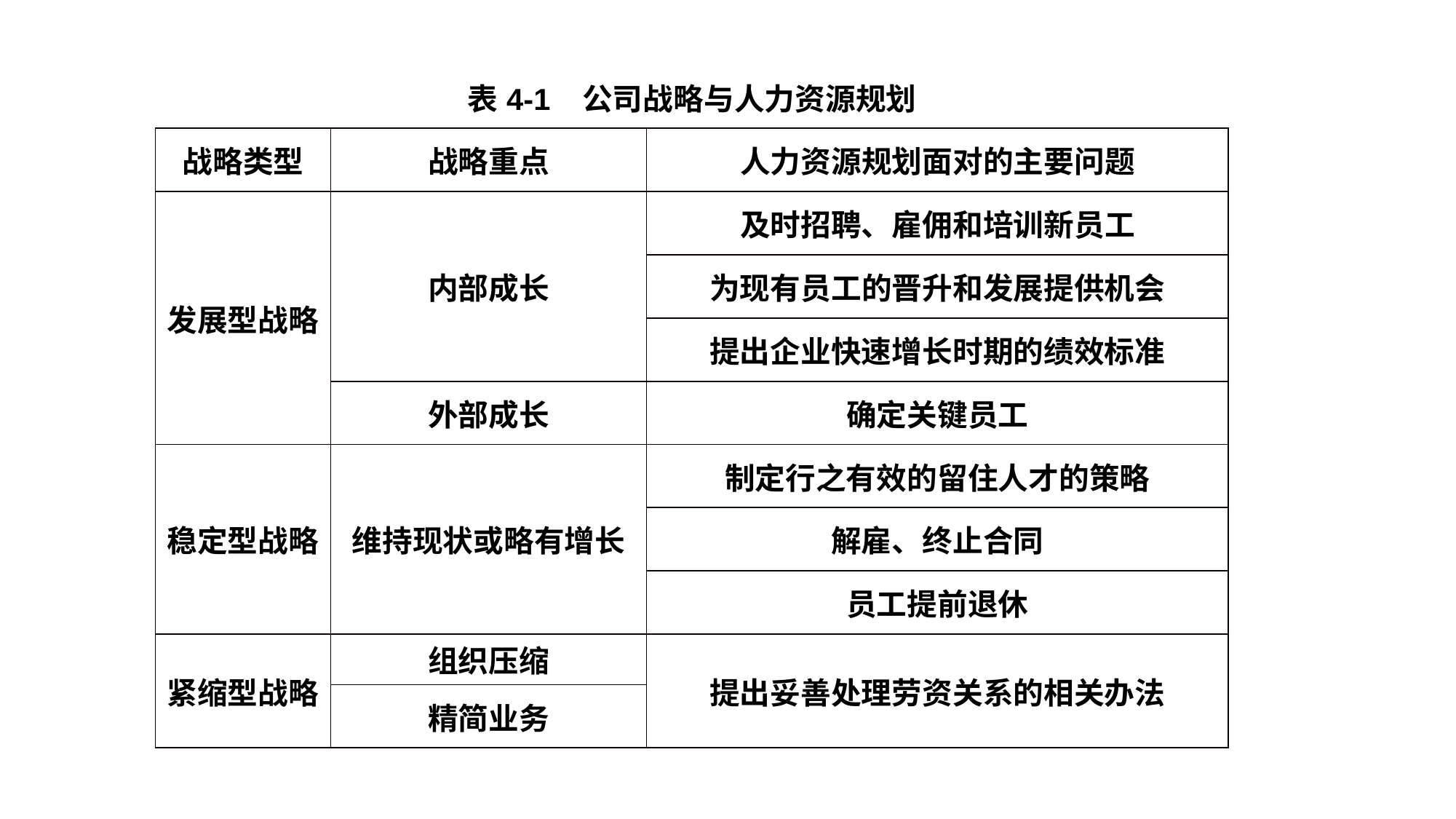

| 表4-1 公司战略与人力资源规划 |  |  |
| --- | --- | --- |
| 战略类型 | 战略重点 | 人力资源规划面对的主要问题 |
| 发展型战略 | 内部成长 | 及时招聘、雇佣和培训新员工 |
|  |  | 为现有员工的晋升和发展提供机会 |
|  |  | 提出企业快速增长时期的绩效标准 |
|  | 外部成长 | 确定关键员工 |
| 稳定型战略 | 维持现状或略有增长 | 制定行之有效的留住人才的策略 |
|  |  | 解雇、终止合同 |
|  |  | 员工提前退休 |
| 紧缩型战略 | 组织压缩 | 提出妥善处理劳资关系的相关办法 |
|  | 精简业务 |  |